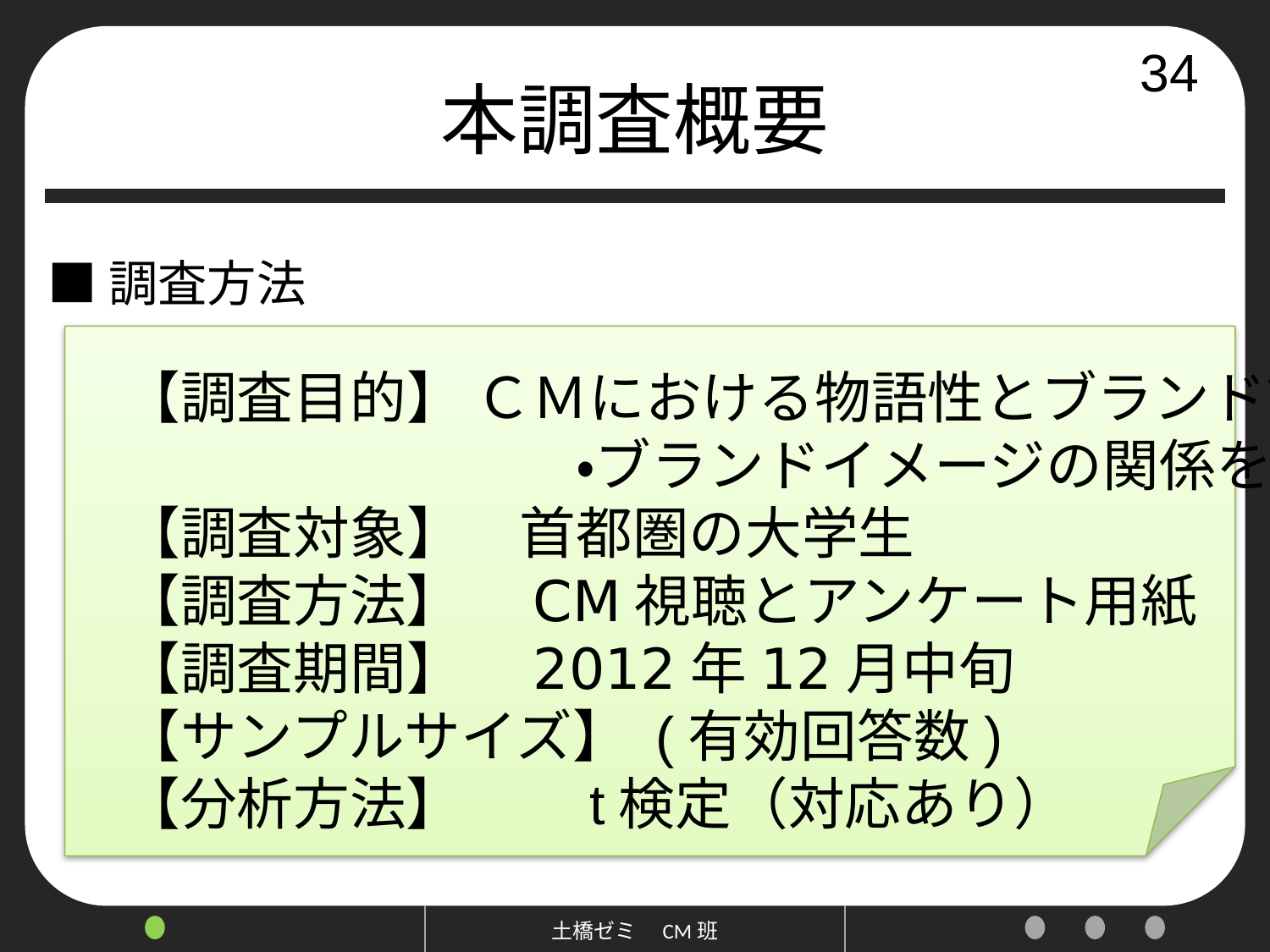

# 本調査概要
34
■調査方法

　【調査目的】 ＣＭにおける物語性とブランド認知
　　　　　　　　　・ブランドイメージの関係を見る
　【調査対象】　首都圏の大学生
　【調査方法】　CM視聴とアンケート用紙
　【調査期間】　2012年12月中旬
　【サンプルサイズ】 (有効回答数)
　【分析方法】　　t検定（対応あり）
土橋ゼミ　CM班